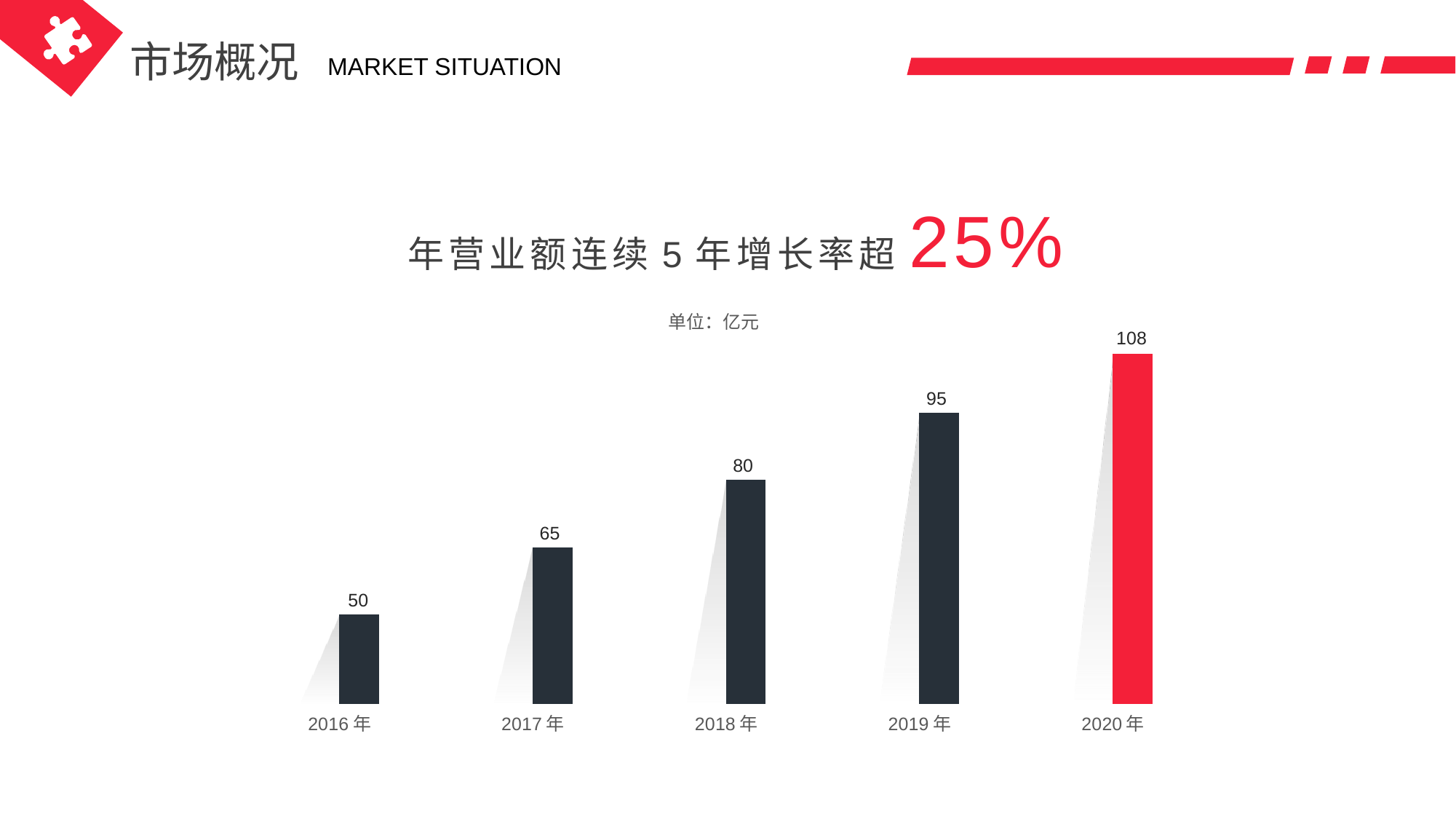

市场概况
MARKET SITUATION

年营业额连续5年增长率超25%

### Chart: 单位：亿元

| Category | 营业额 | 营业额2 |
|---|---|---|
| 2016年 | 50.0 | 50.0 |
| 2017年 | 65.0 | 65.0 |
| 2018年 | 80.0 | 80.0 |
| 2019年 | 95.0 | 95.0 |
| 2020年 | 108.0 | 108.0 |